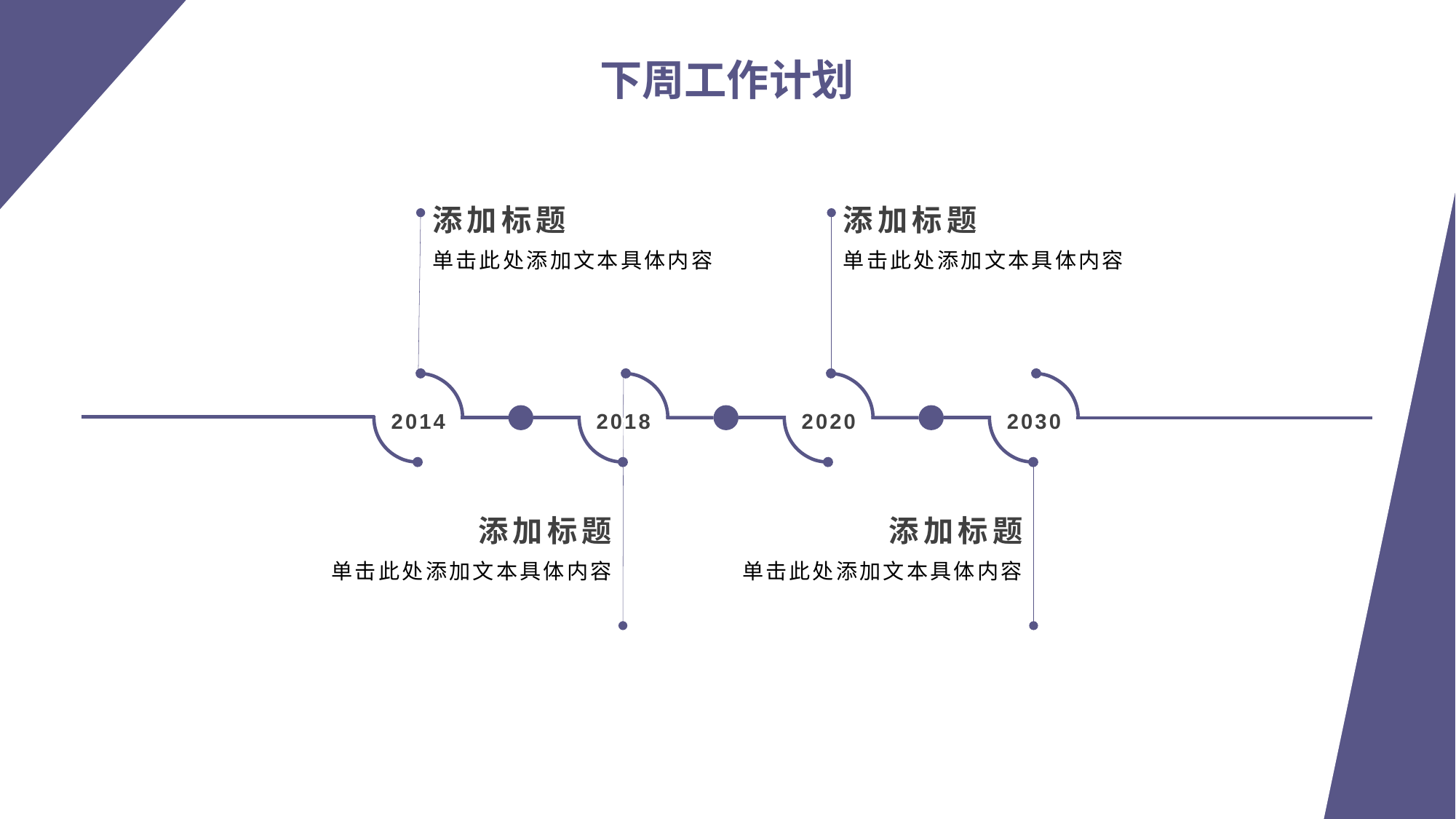

下周工作计划
点击输入您的标题
添加标题
添加标题
单击此处添加文本具体内容
单击此处添加文本具体内容

2014
2018
2020
2030

添加标题
添加标题
单击此处添加文本具体内容
单击此处添加文本具体内容